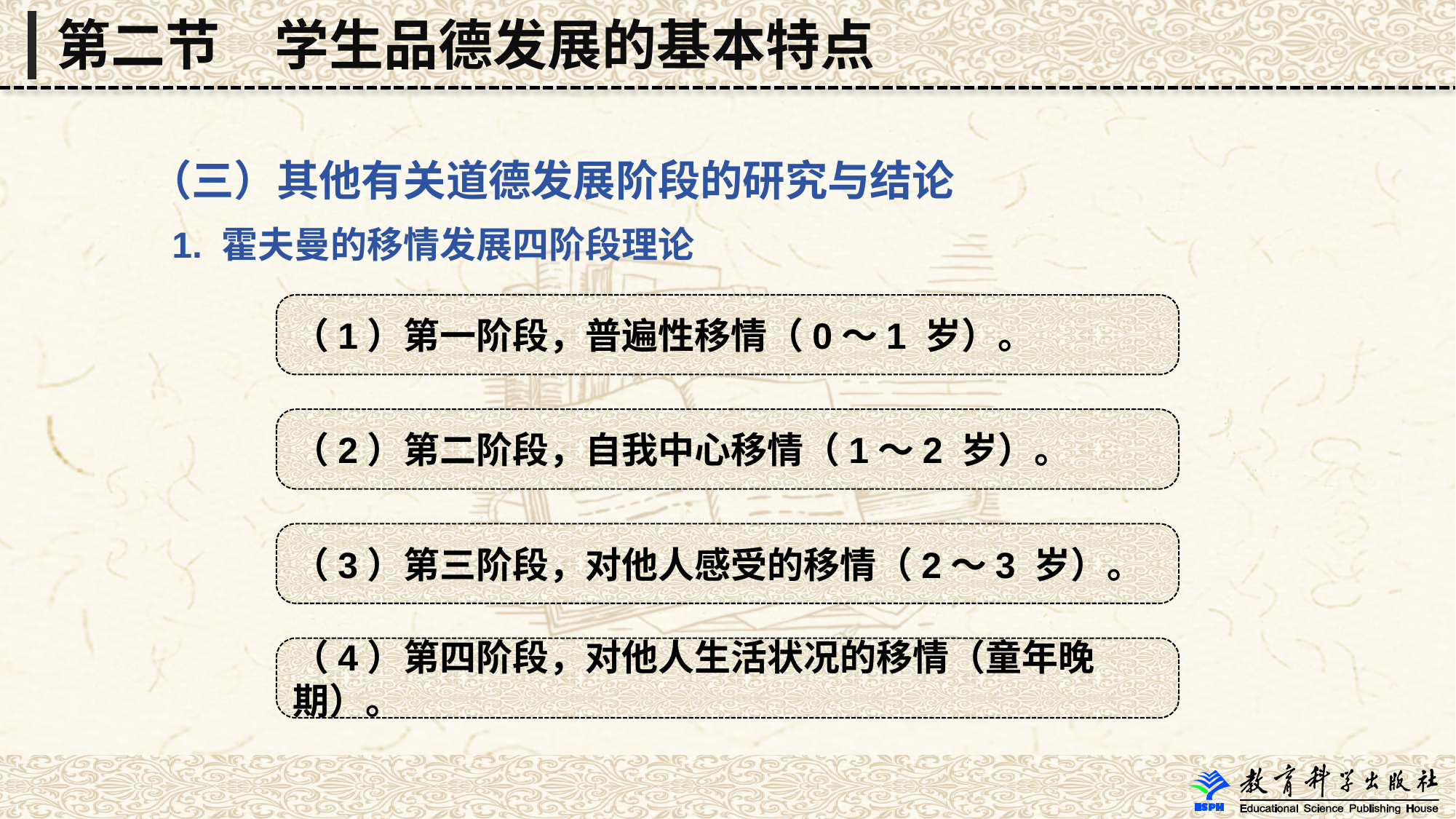

第二节　学生品德发展的基本特点
    （三）其他有关道德发展阶段的研究与结论
       1. 霍夫曼的移情发展四阶段理论
（1）第一阶段，普遍性移情（0～1 岁）。
（2）第二阶段，自我中心移情（1～2 岁）。
（3）第三阶段，对他人感受的移情（2～3 岁）。
（4）第四阶段，对他人生活状况的移情（童年晚期）。